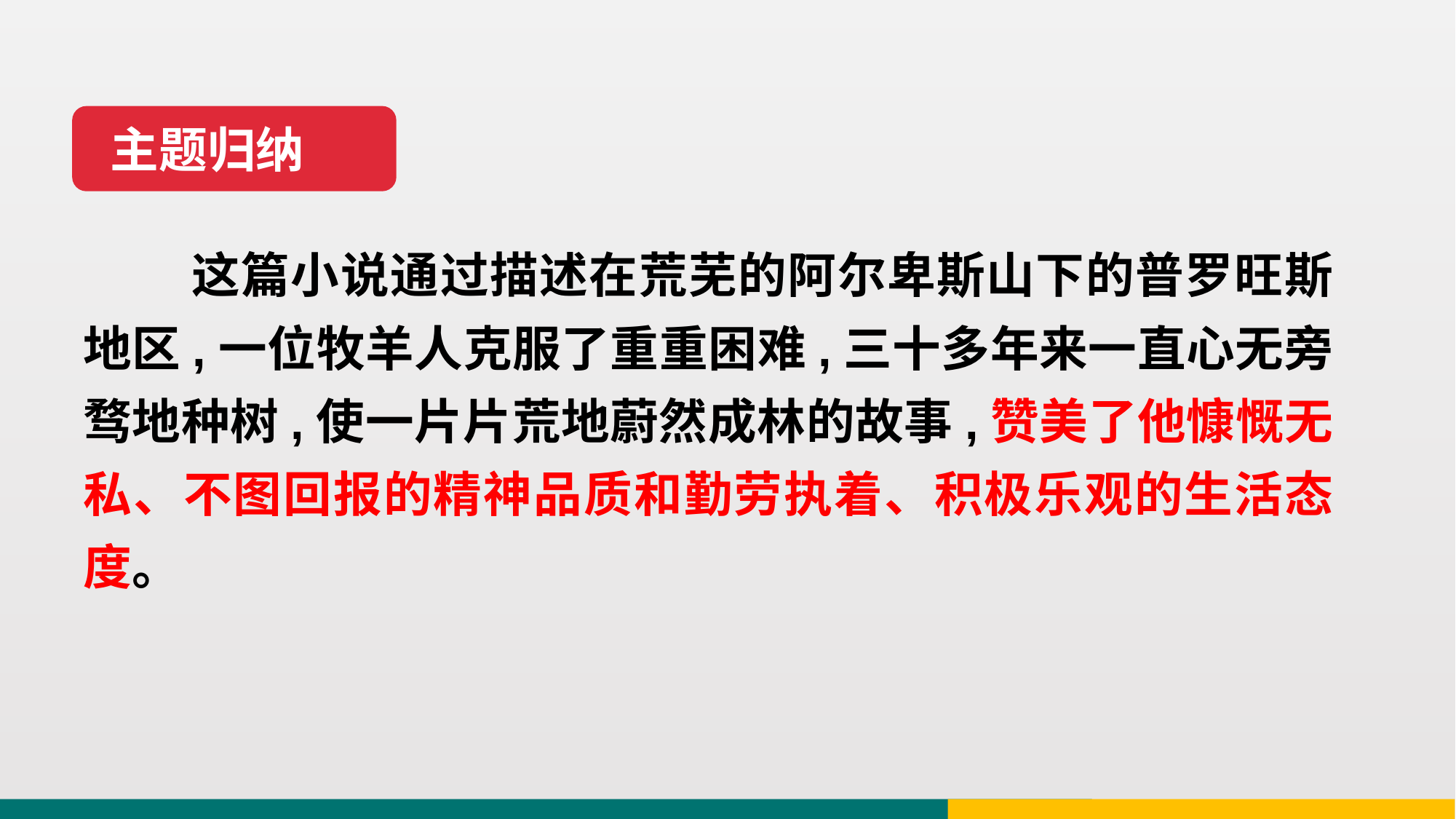

主题归纳
       这篇小说通过描述在荒芜的阿尔卑斯山下的普罗旺斯地区,一位牧羊人克服了重重困难,三十多年来一直心无旁骛地种树,使一片片荒地蔚然成林的故事,赞美了他慷慨无私、不图回报的精神品质和勤劳执着、积极乐观的生活态度。